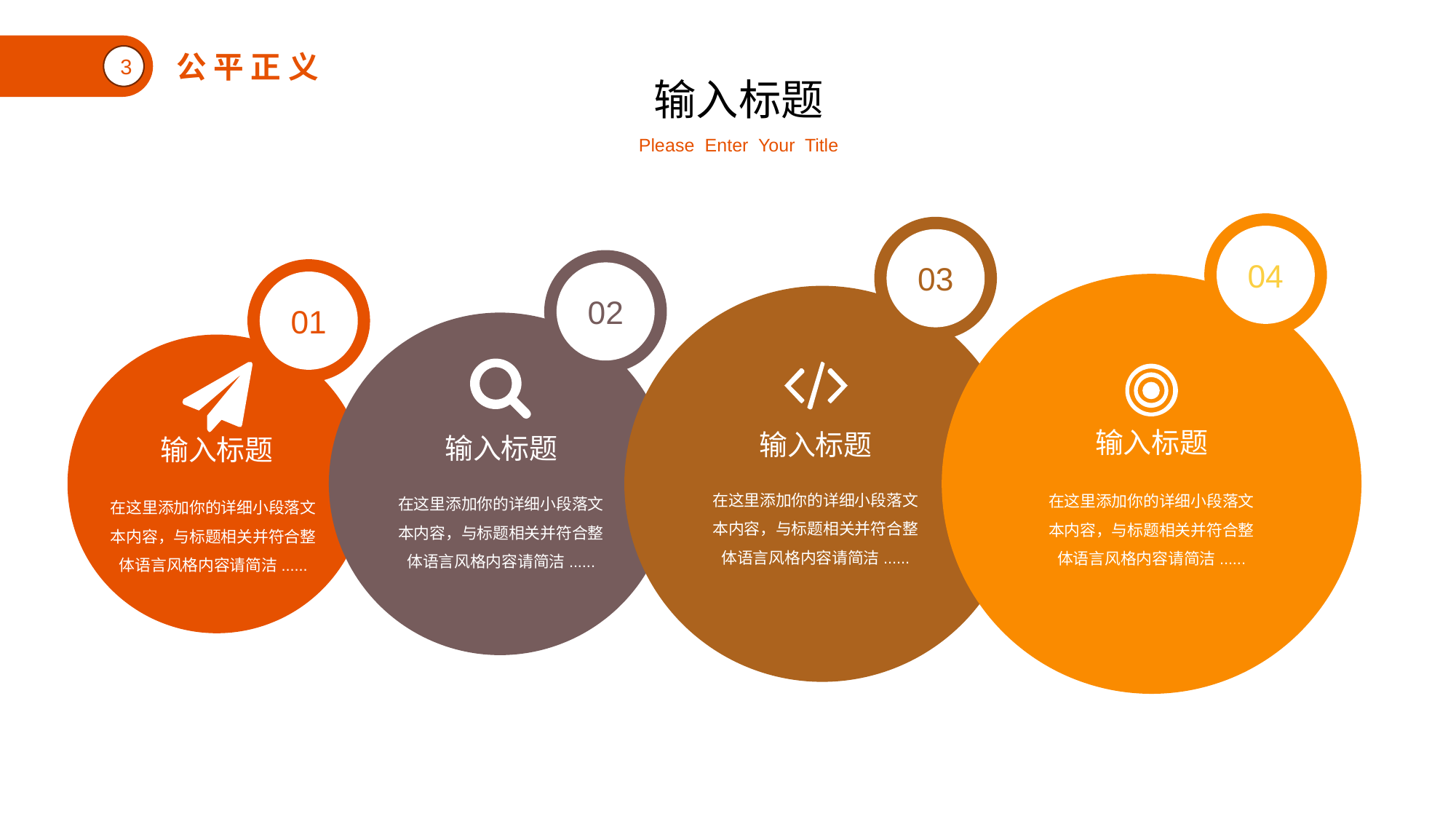

公 平 正 义
3
输入标题
Please  Enter  Your  Title

04

03

02

01

输入标题
在这里添加你的详细小段落文本内容，与标题相关并符合整体语言风格内容请简洁......
输入标题
在这里添加你的详细小段落文本内容，与标题相关并符合整体语言风格内容请简洁......
输入标题
在这里添加你的详细小段落文本内容，与标题相关并符合整体语言风格内容请简洁......
输入标题
在这里添加你的详细小段落文本内容，与标题相关并符合整体语言风格内容请简洁......